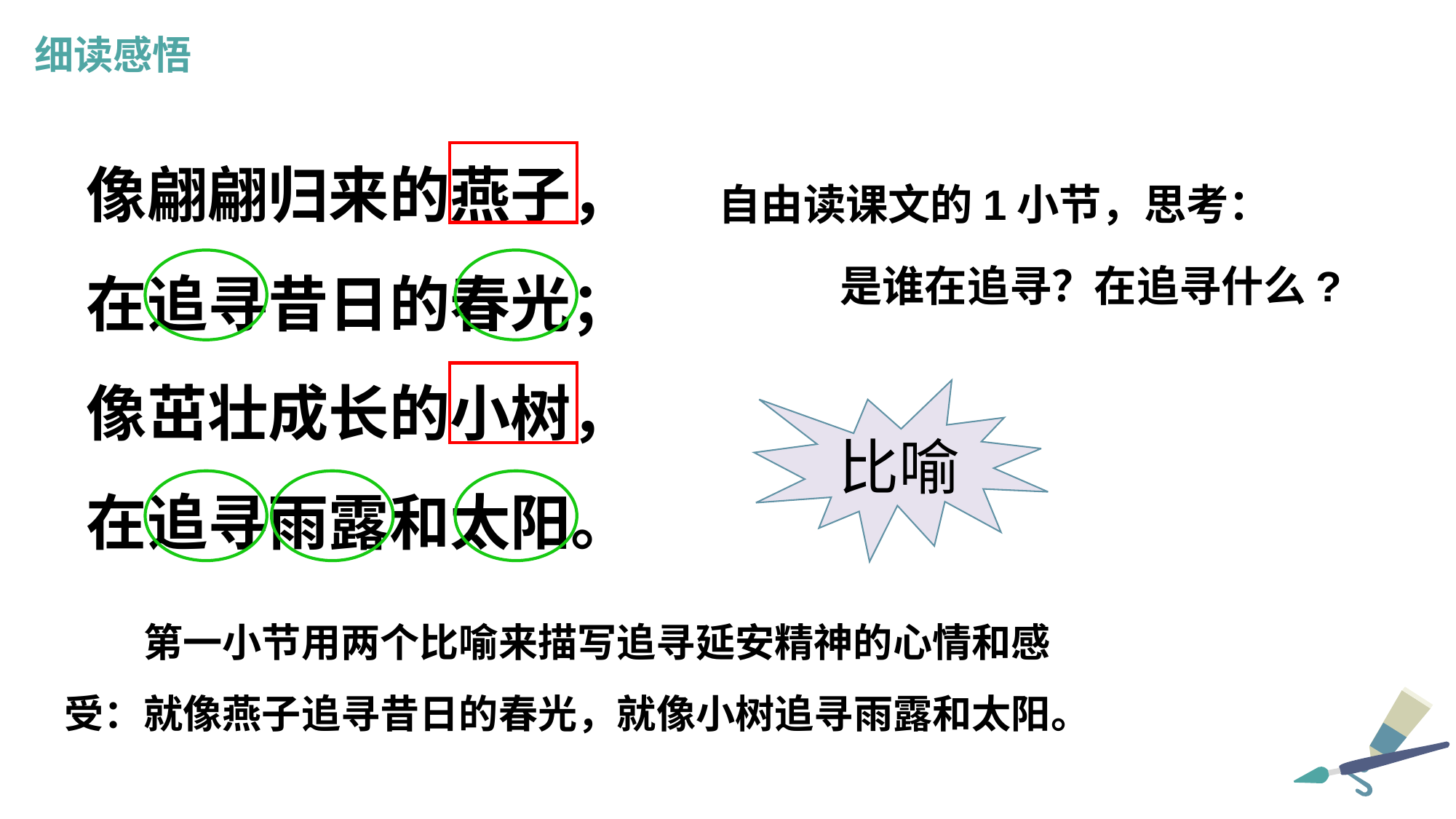

细读感悟
像翩翩归来的燕子，
在追寻昔日的春光；
像茁壮成长的小树，
在追寻雨露和太阳。
自由读课文的1小节，思考：
是谁在追寻？在追寻什么?

比喻

第一小节用两个比喻来描写追寻延安精神的心情和感受：就像燕子追寻昔日的春光，就像小树追寻雨露和太阳。